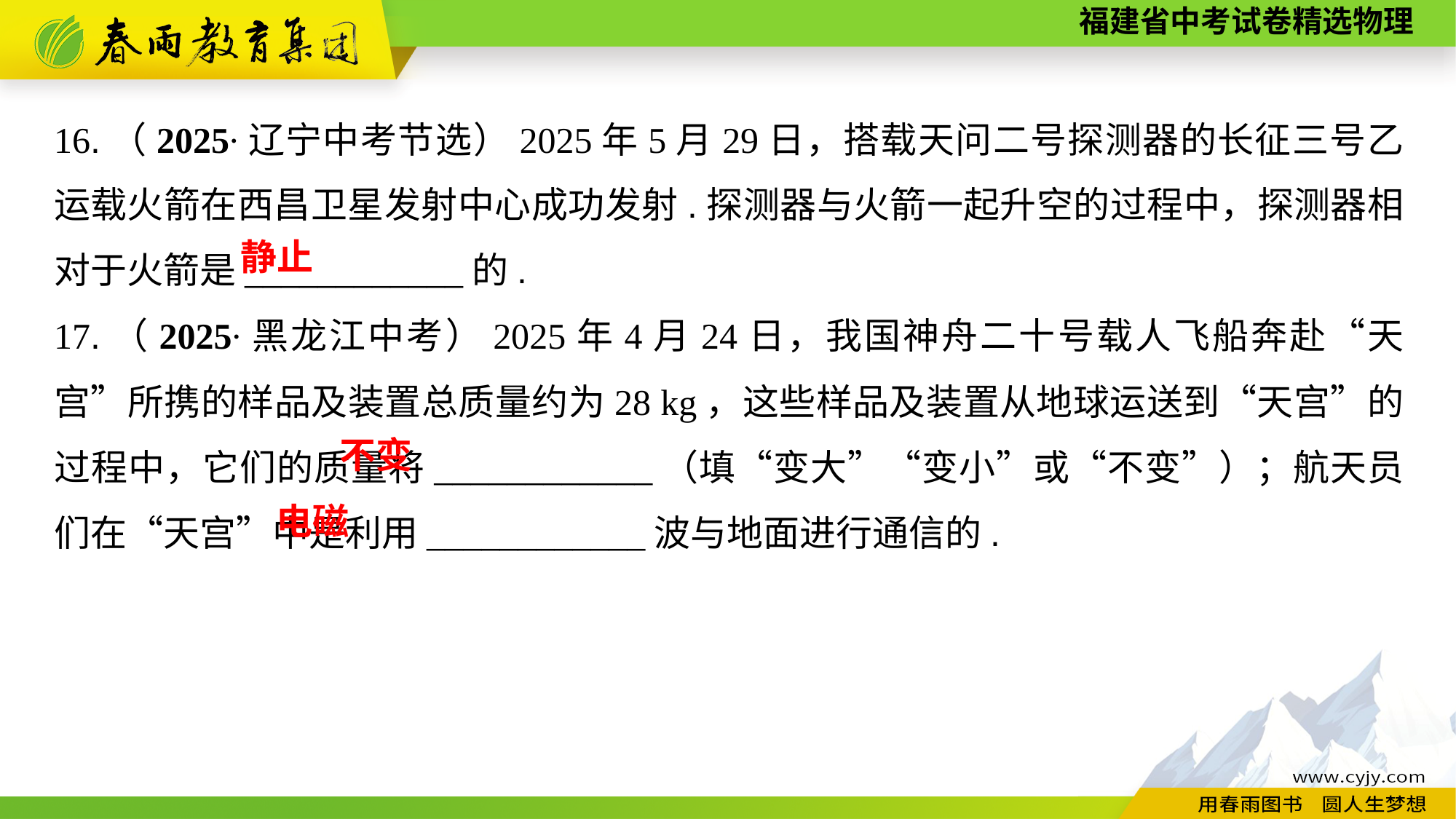

16.（2025∙辽宁中考节选）2025年5月29日，搭载天问二号探测器的长征三号乙运载火箭在西昌卫星发射中心成功发射.探测器与火箭一起升空的过程中，探测器相对于火箭是____________的.
17.（2025∙黑龙江中考）2025年4月24日，我国神舟二十号载人飞船奔赴“天宫”所携的样品及装置总质量约为28 kg，这些样品及装置从地球运送到“天宫”的过程中，它们的质量将____________（填“变大”“变小”或“不变”）；航天员们在“天宫”中是利用____________波与地面进行通信的.
静止
不变
　电磁